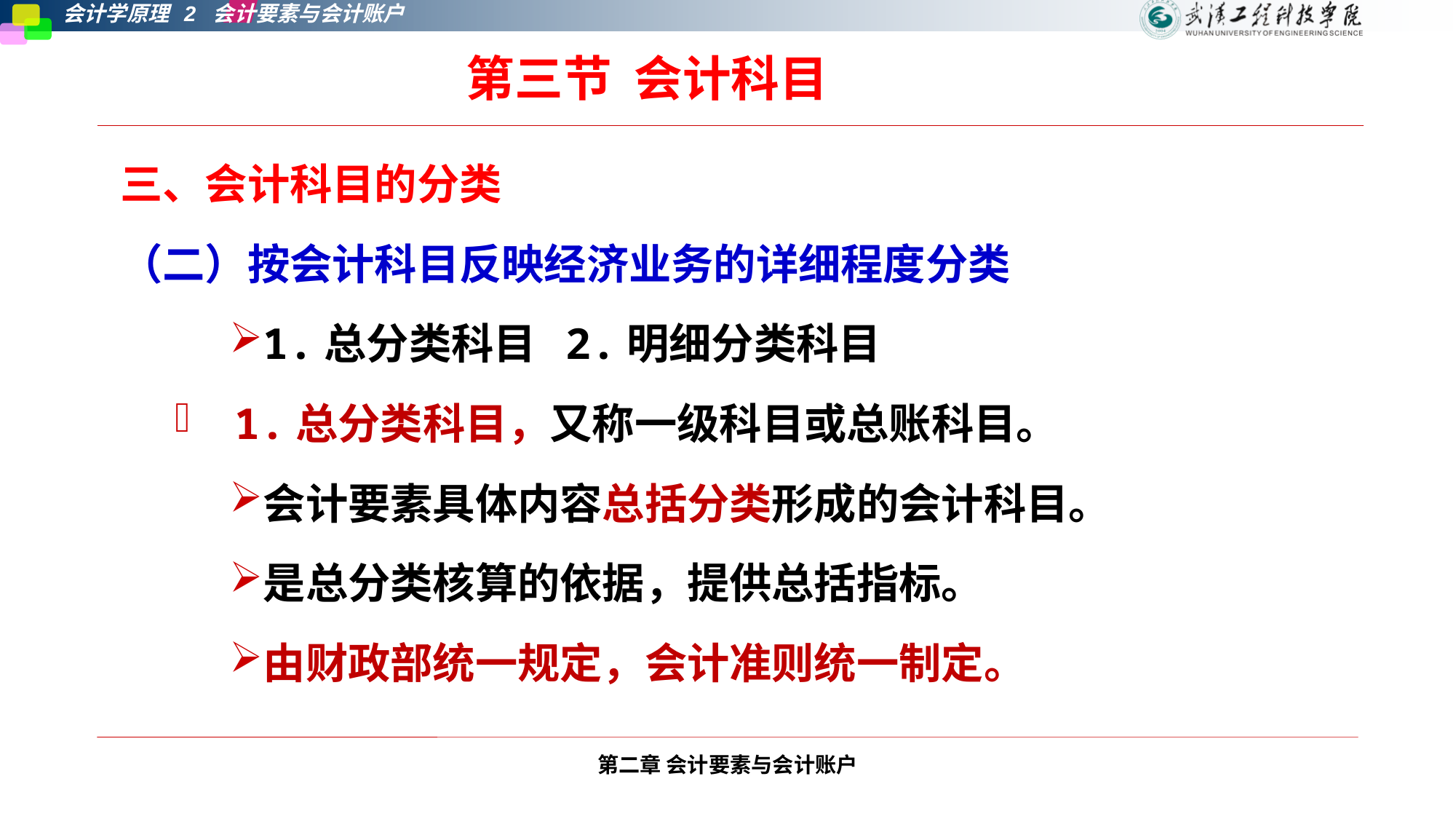

第三节  会计科目
三、会计科目的分类
（二）按会计科目反映经济业务的详细程度分类
1.总分类科目  2.明细分类科目
 1.总分类科目，又称一级科目或总账科目。
会计要素具体内容总括分类形成的会计科目。
是总分类核算的依据，提供总括指标。
由财政部统一规定，会计准则统一制定。
第二章 会计要素与会计账户